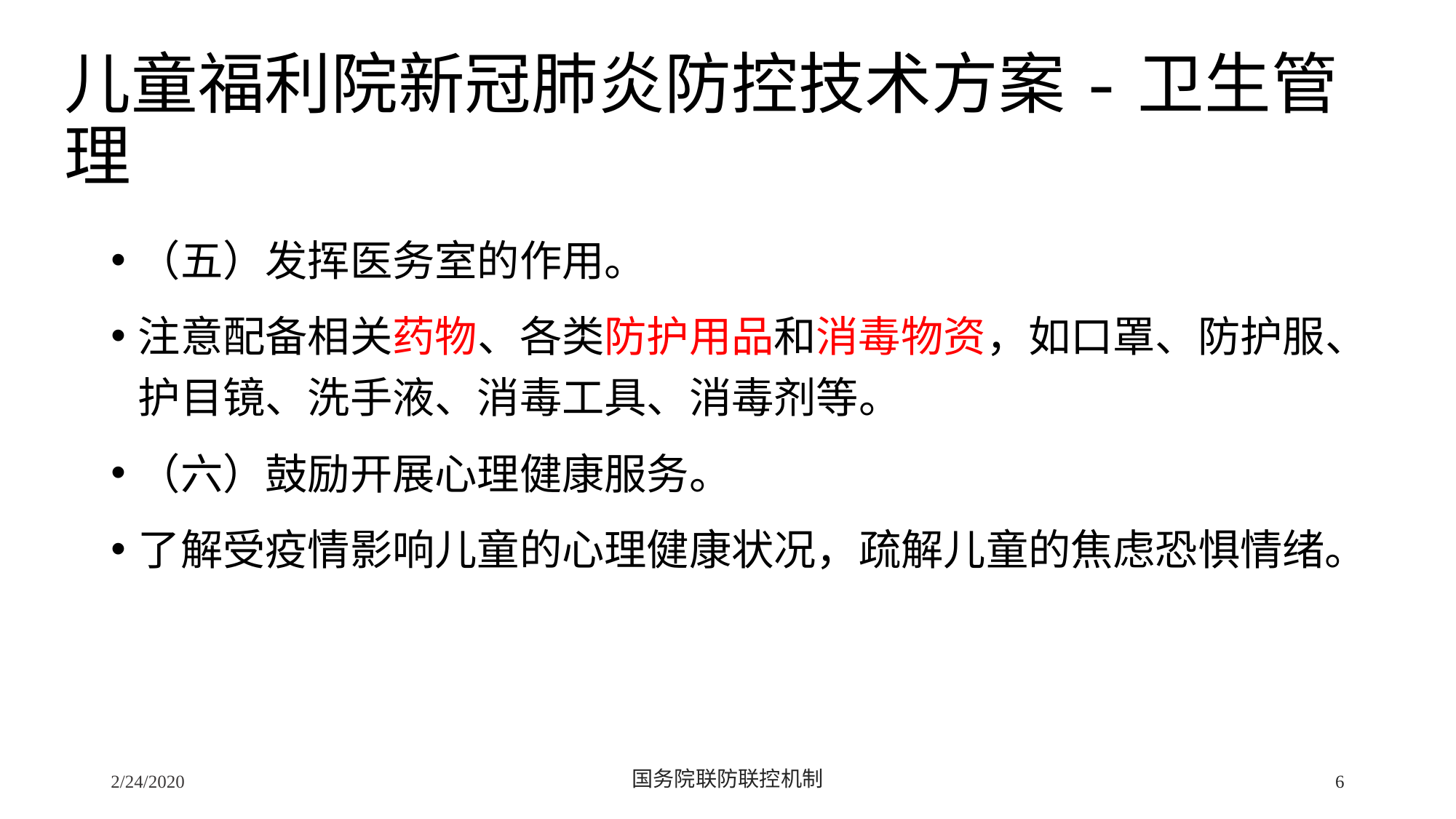

# 儿童福利院新冠肺炎防控技术方案-卫生管理
（五）发挥医务室的作用。
注意配备相关药物、各类防护用品和消毒物资，如口罩、防护服、护目镜、洗手液、消毒工具、消毒剂等。
（六）鼓励开展心理健康服务。
了解受疫情影响儿童的心理健康状况，疏解儿童的焦虑恐惧情绪。
2/24/2020
国务院联防联控机制
6